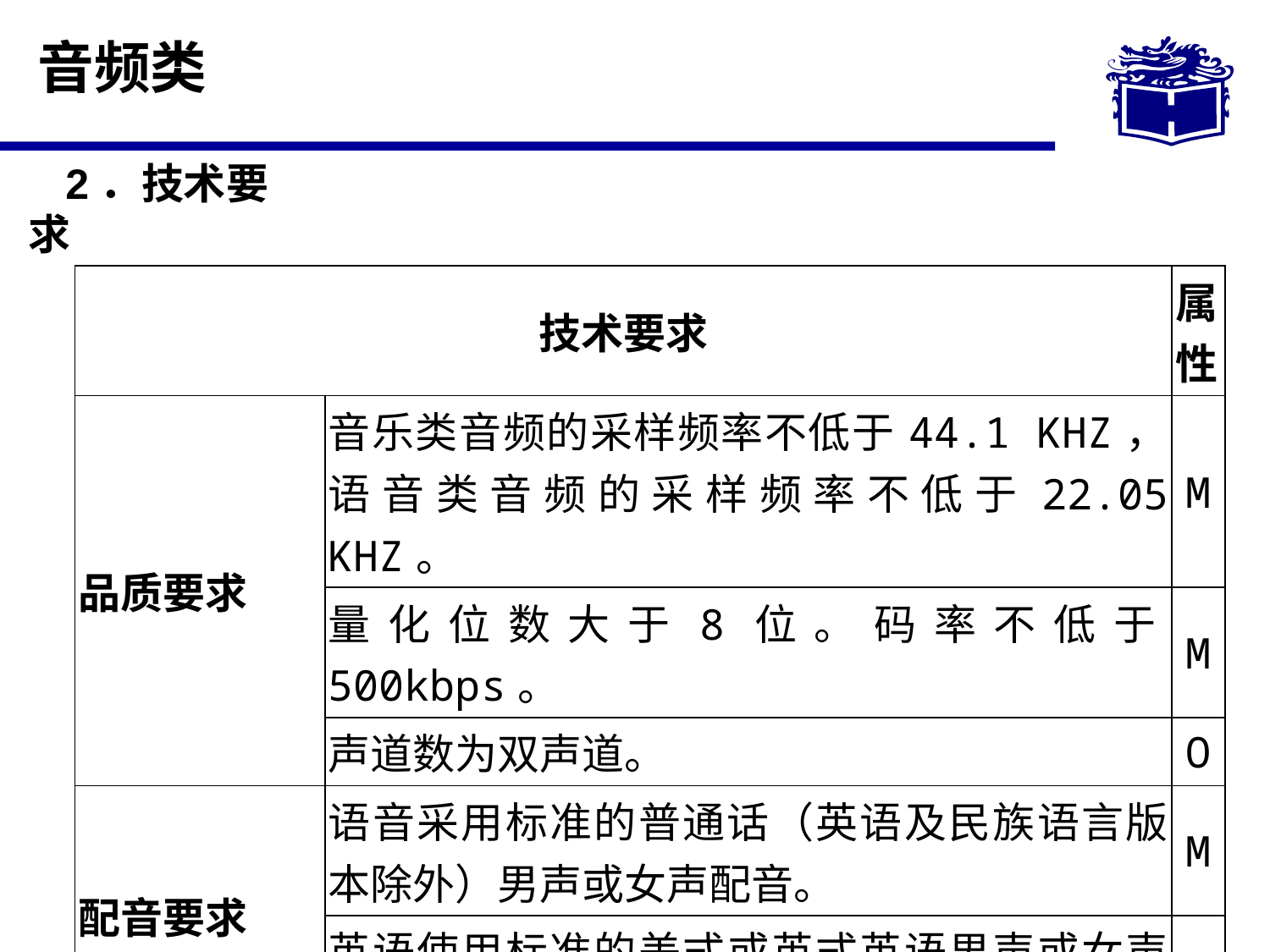

# 音频类
2．技术要求
| 技术要求 |  | 属性 |
| --- | --- | --- |
| 品质要求 | 音乐类音频的采样频率不低于44.1 KHZ，语音类音频的采样频率不低于22.05 KHZ。 | M |
|  | 量化位数大于8位。码率不低于500kbps。 | M |
|  | 声道数为双声道。 | O |
| 配音要求 | 语音采用标准的普通话（英语及民族语言版本除外）男声或女声配音。 | M |
|  | 英语使用标准的美式或英式英语男声或女声配音。 | M |
| 质量要求 | 音频播放流畅。声音清晰，噪音低，回响小。 | M |